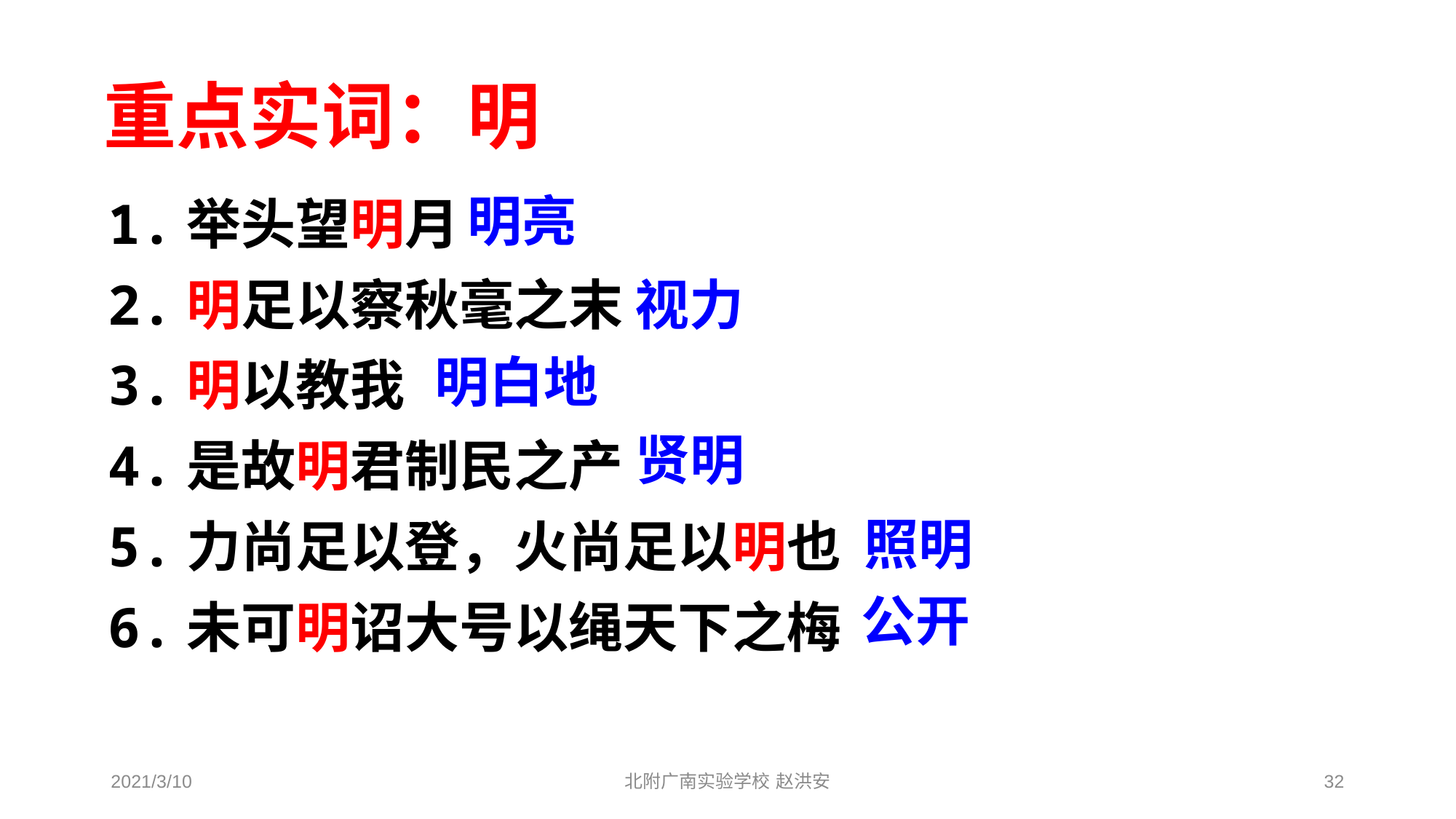

重点实词：明
明亮
1.举头望明月
2.明足以察秋毫之末
3.明以教我
4.是故明君制民之产
5.力尚足以登，火尚足以明也
6.未可明诏大号以绳天下之梅
视力
明白地
贤明
照明
公开
2021/3/10
北附广南实验学校 赵洪安
32